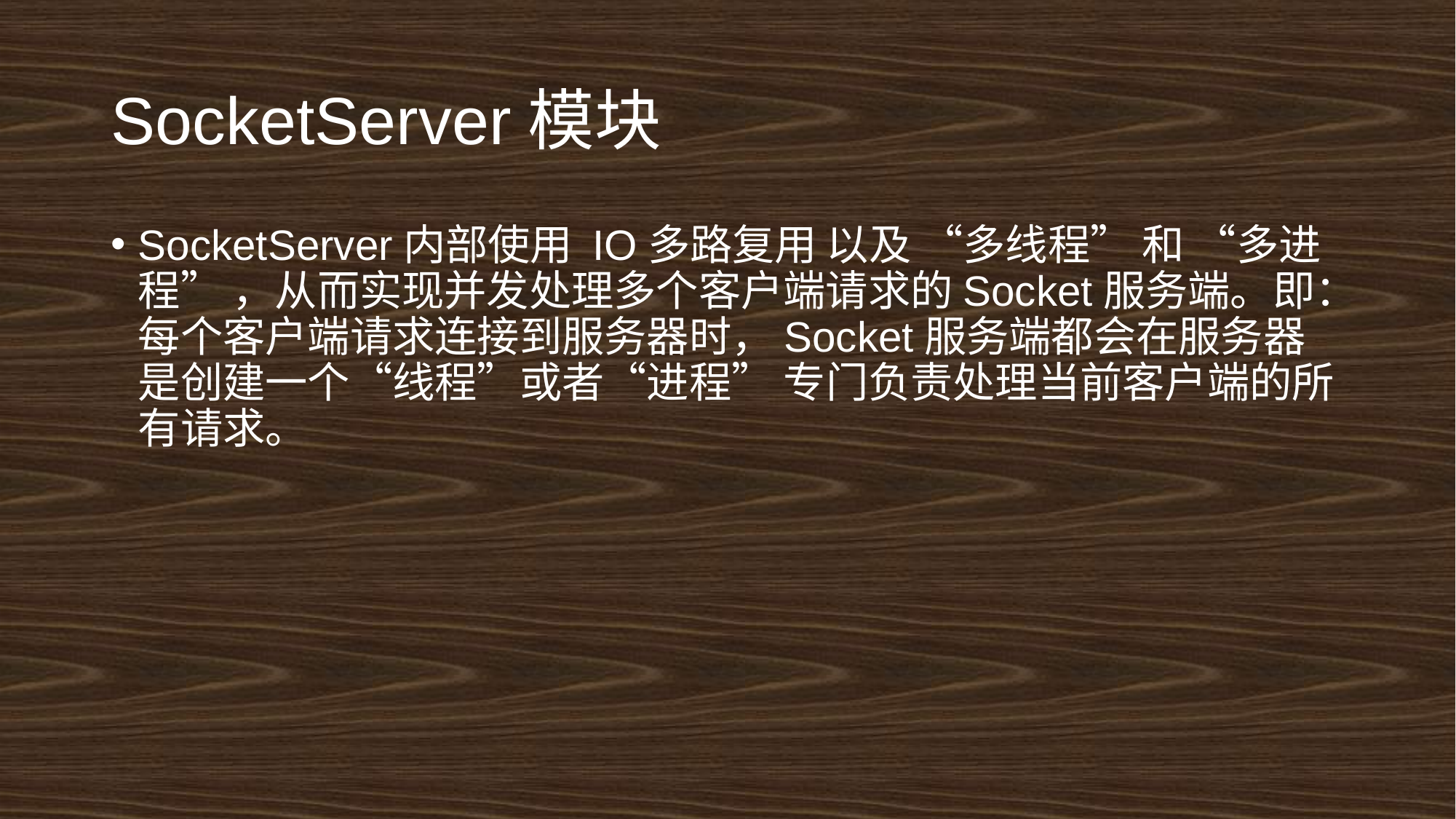

# SocketServer模块
SocketServer内部使用 IO多路复用 以及 “多线程” 和 “多进程” ，从而实现并发处理多个客户端请求的Socket服务端。即：每个客户端请求连接到服务器时，Socket服务端都会在服务器是创建一个“线程”或者“进程” 专门负责处理当前客户端的所有请求。